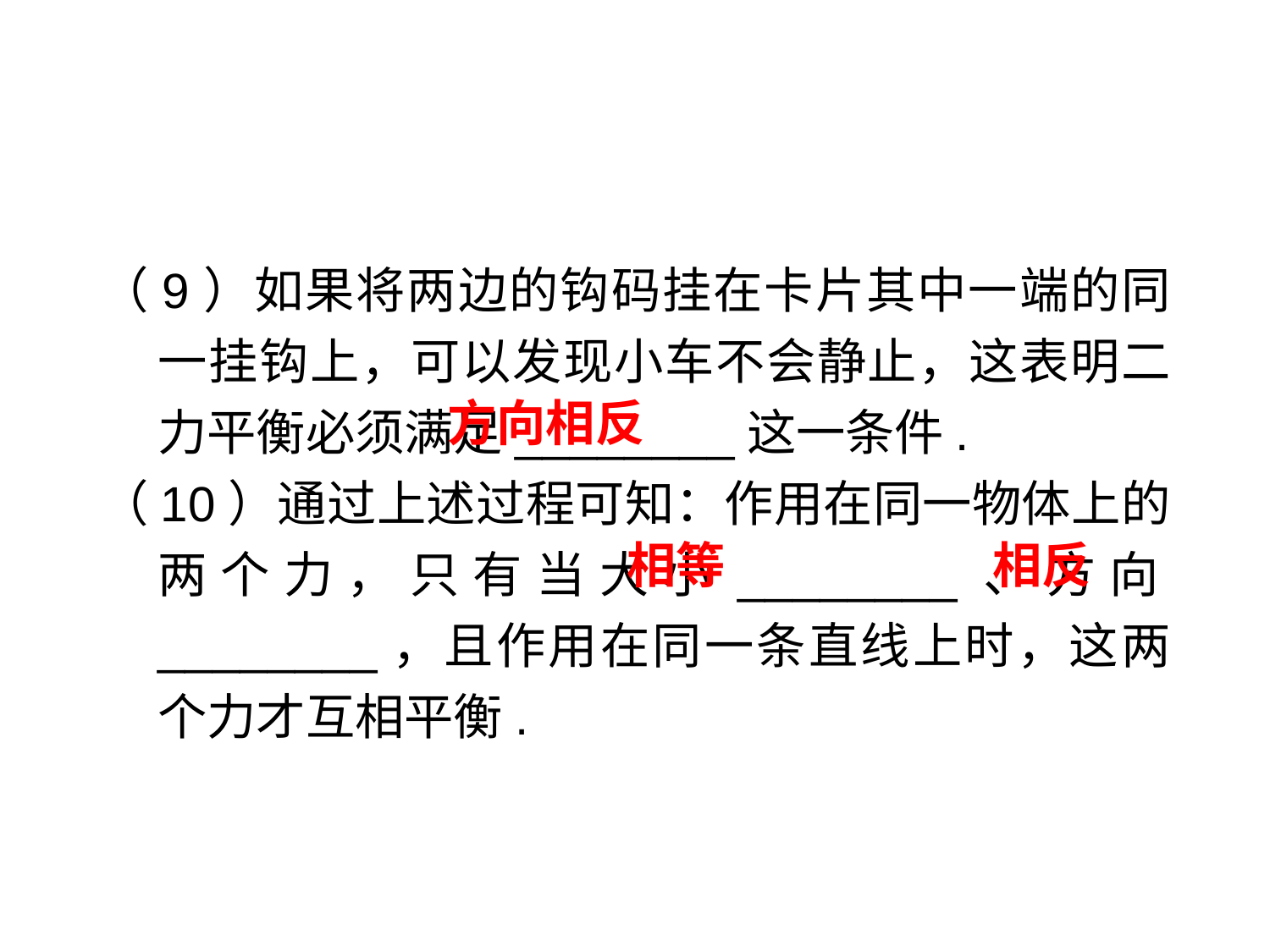

（9）如果将两边的钩码挂在卡片其中一端的同一挂钩上，可以发现小车不会静止，这表明二力平衡必须满足________这一条件.
（10）通过上述过程可知：作用在同一物体上的两个力，只有当大小________、方向________，且作用在同一条直线上时，这两个力才互相平衡.
方向相反
相等
相反